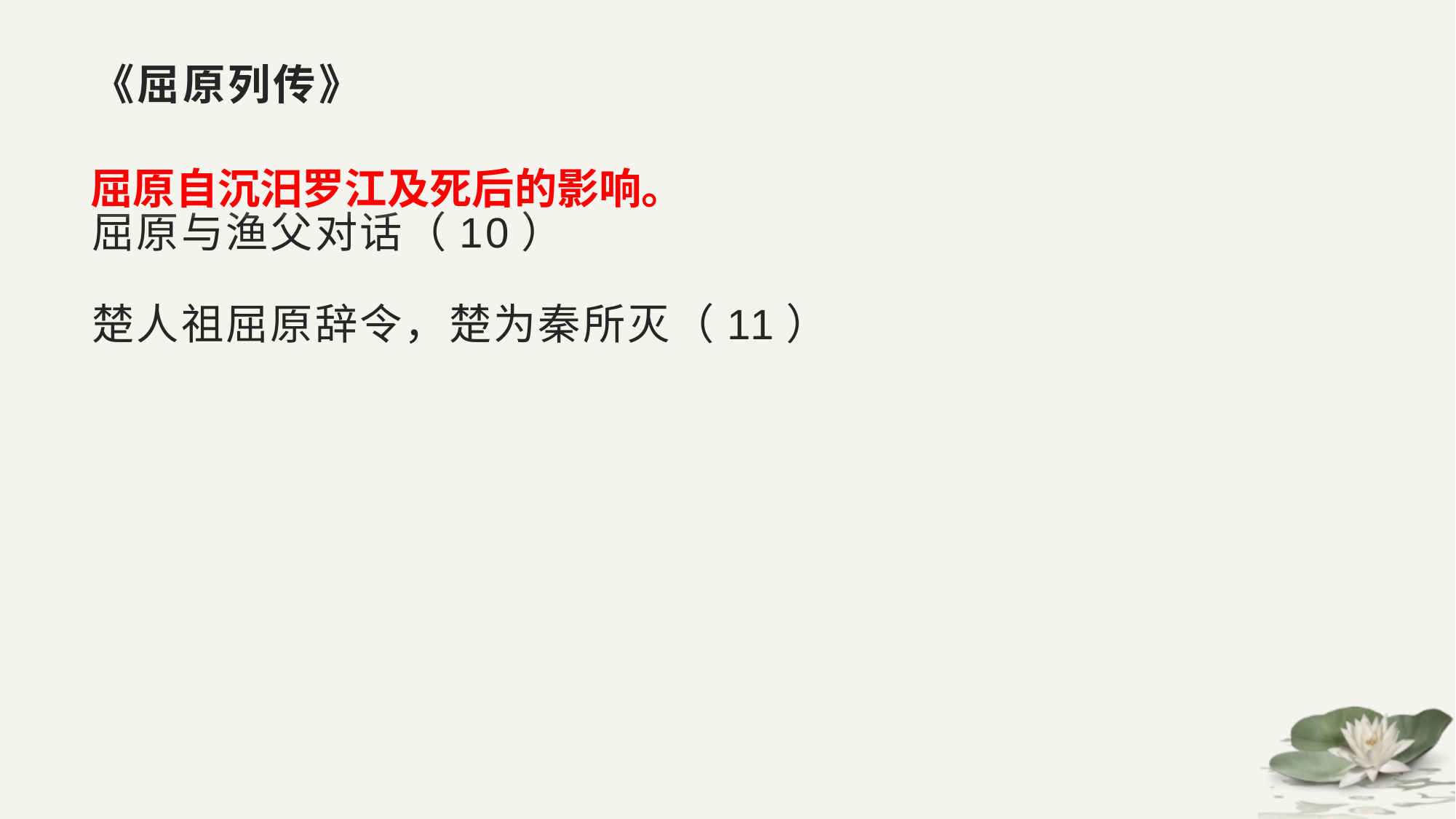

# 《屈原列传》

屈原与渔父对话（10）
楚人祖屈原辞令，楚为秦所灭（11）

屈原自沉汨罗江及死后的影响。